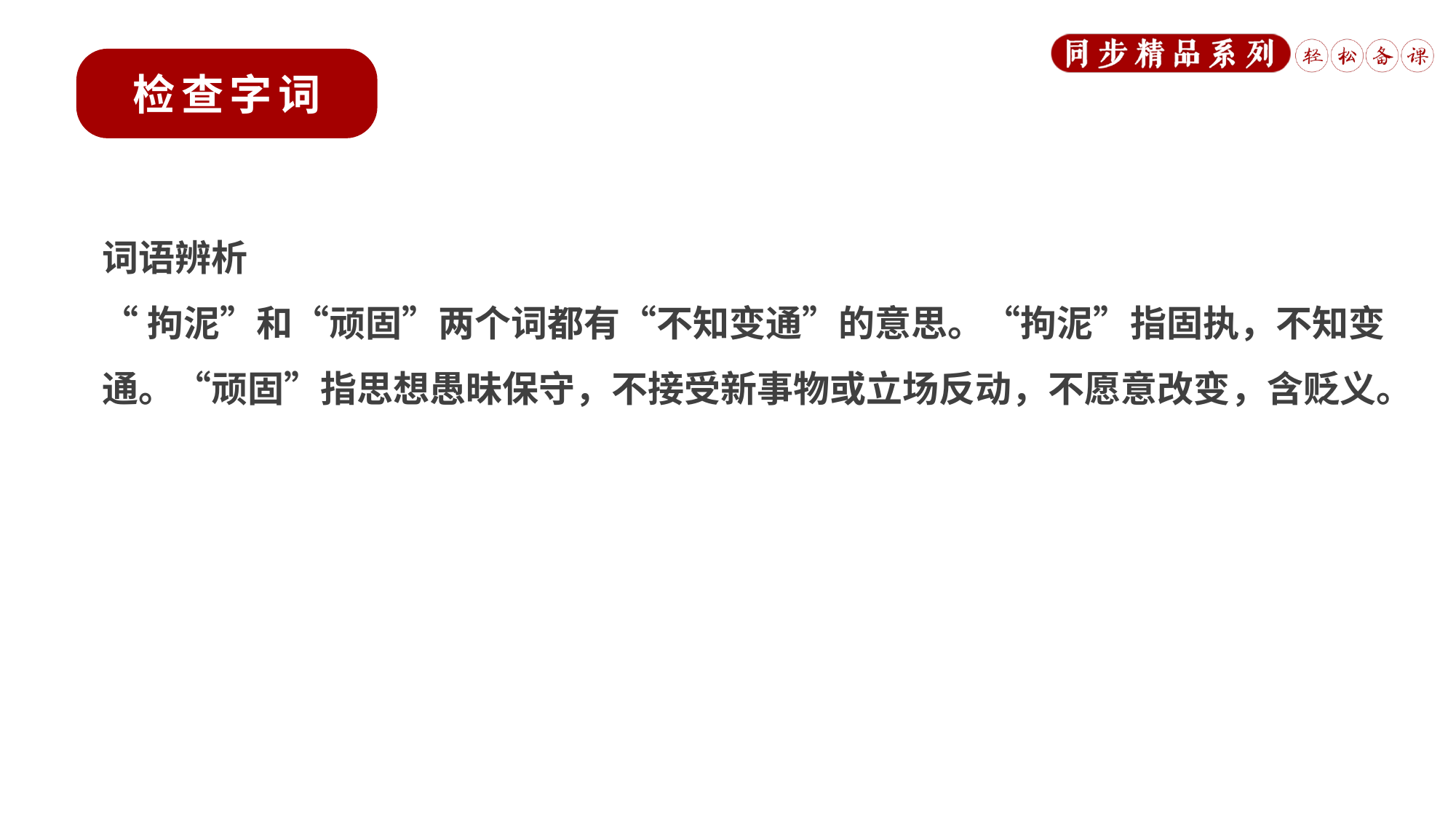

词语辨析
“拘泥”和“顽固”两个词都有“不知变通”的意思。“拘泥”指固执，不知变通。“顽固”指思想愚昧保守，不接受新事物或立场反动，不愿意改变，含贬义。